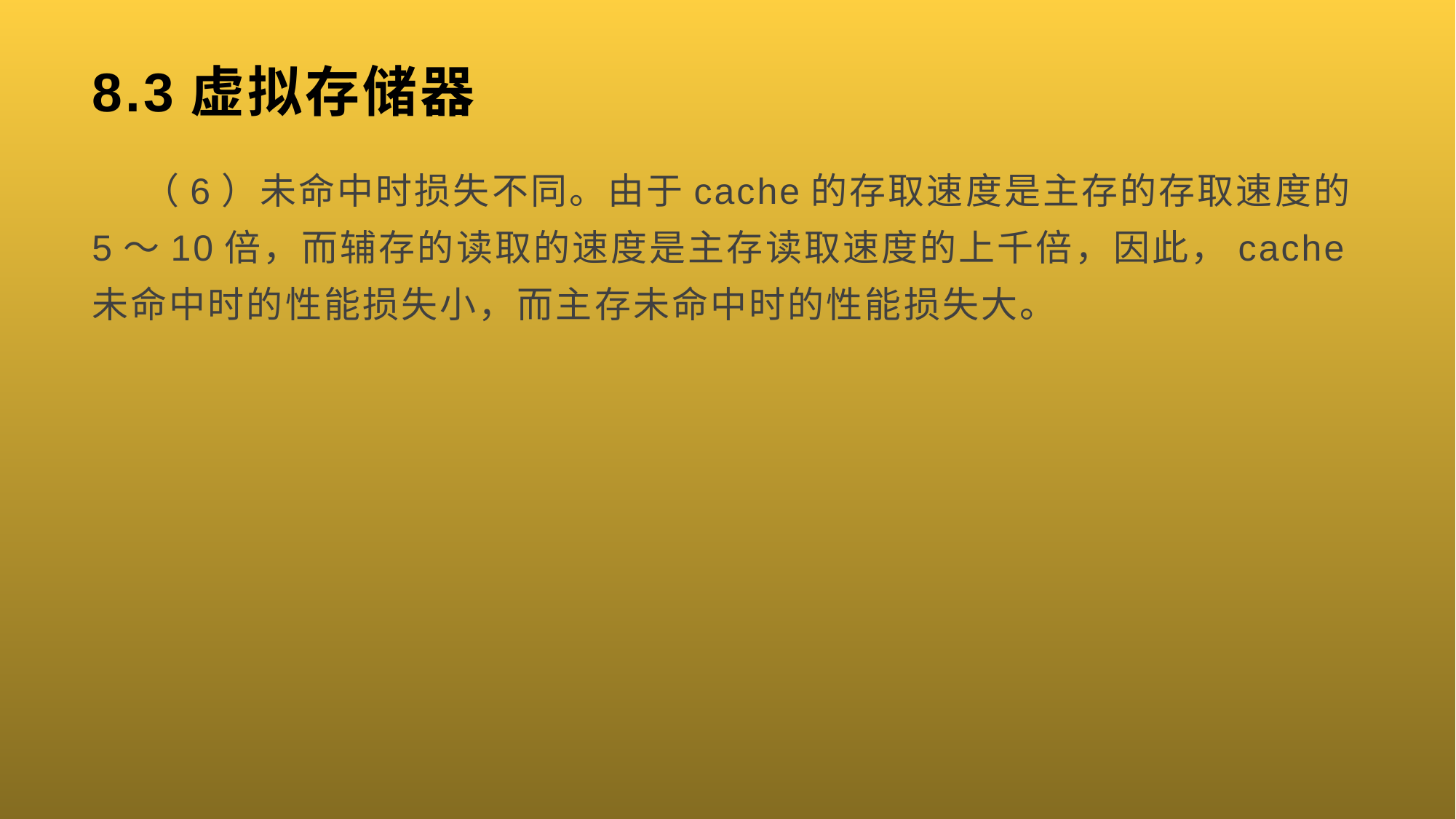

# 8.3虚拟存储器
    （6）未命中时损失不同。由于cache的存取速度是主存的存取速度的5～10倍，而辅存的读取的速度是主存读取速度的上千倍，因此，cache未命中时的性能损失小，而主存未命中时的性能损失大。